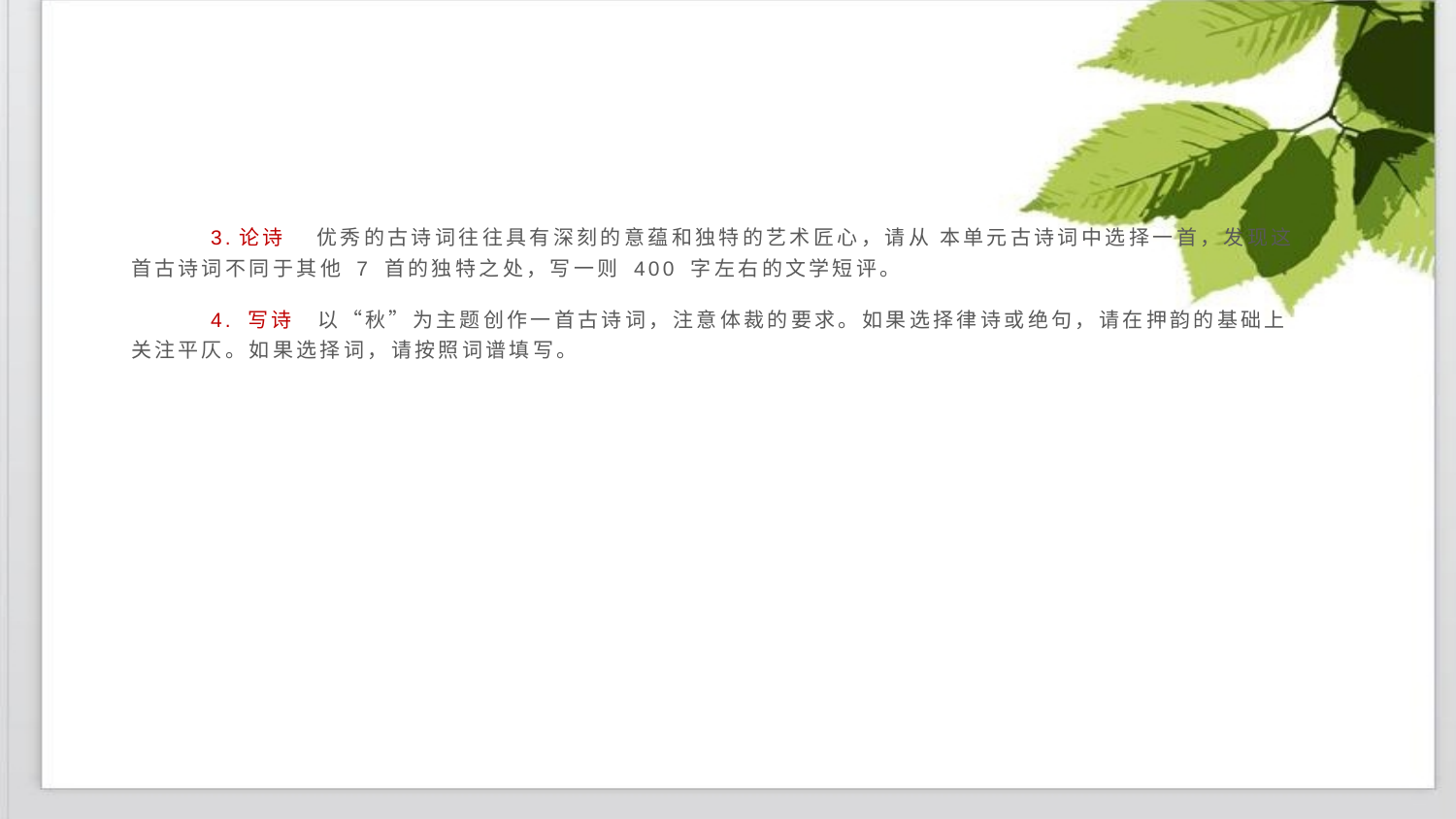

3.论诗    优秀的古诗词往往具有深刻的意蕴和独特的艺术匠心，请从 本单元古诗词中选择一首，发现这首古诗词不同于其他 7 首的独特之处，写一则 400 字左右的文学短评。
         4. 写诗   以“秋”为主题创作一首古诗词，注意体裁的要求。如果选择律诗或绝句，请在押韵的基础上关注平仄。如果选择词，请按照词谱填写。